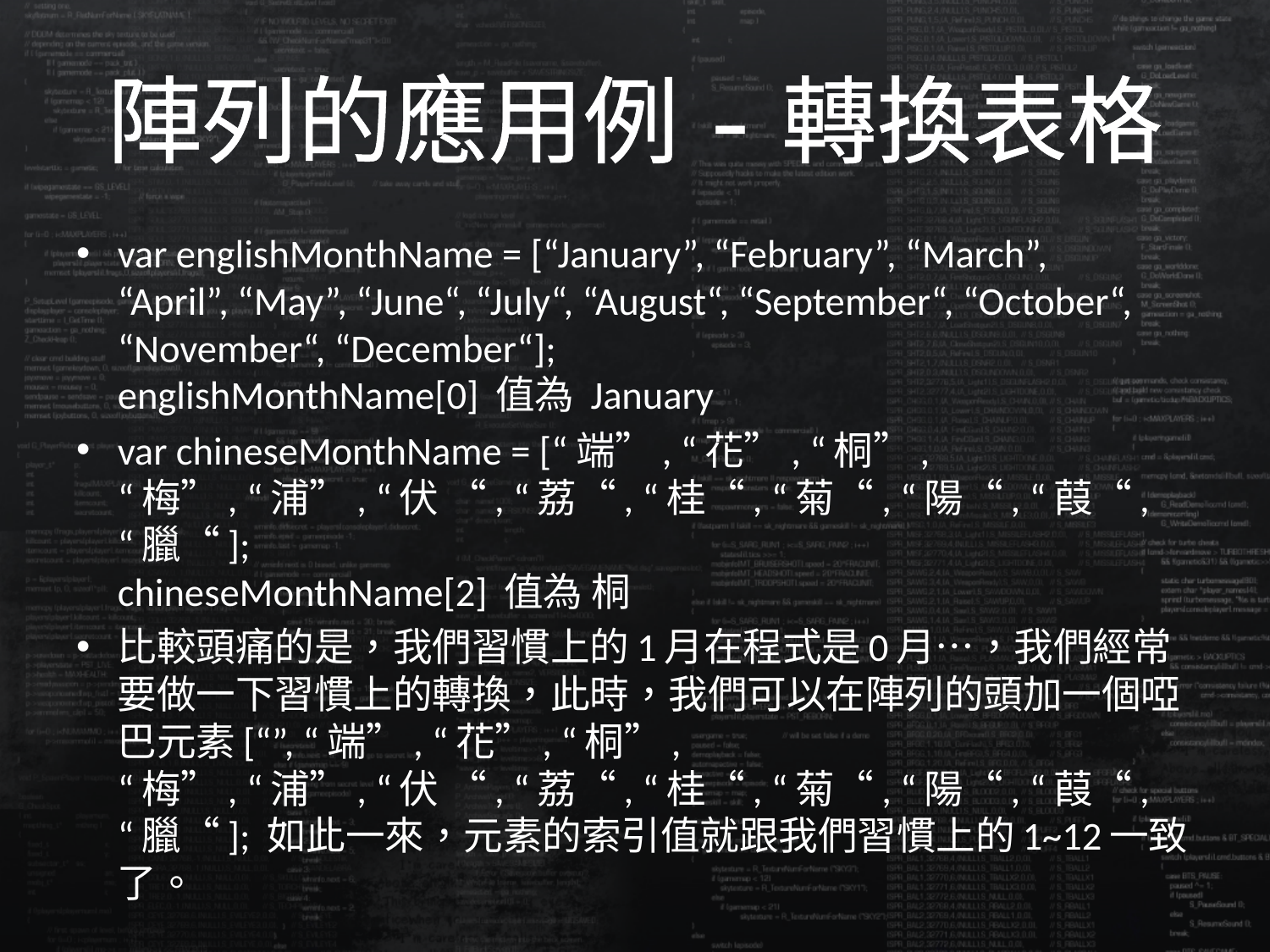

# 陣列的應用例-轉換表格
var englishMonthName = [“January”, “February”, “March”,
“April”, “May”, “June“, “July“, “August“, “September“, “October“, “November“, “December“];
englishMonthName[0] 值為 January
var chineseMonthName = [“端”, “花”, “桐”,
“梅”, “浦”, “伏 “, “荔“, “桂“, “菊“, “陽“, “葭“, “臘“];
chineseMonthName[2] 值為 桐
比較頭痛的是，我們習慣上的1月在程式是0月…，我們經常要做一下習慣上的轉換，此時，我們可以在陣列的頭加一個啞巴元素[“”, “端”, “花”, “桐”,
“梅”, “浦”, “伏 “, “荔“, “桂“, “菊“, “陽“, “葭“, “臘“]; 如此一來，元素的索引值就跟我們習慣上的1~12一致了。